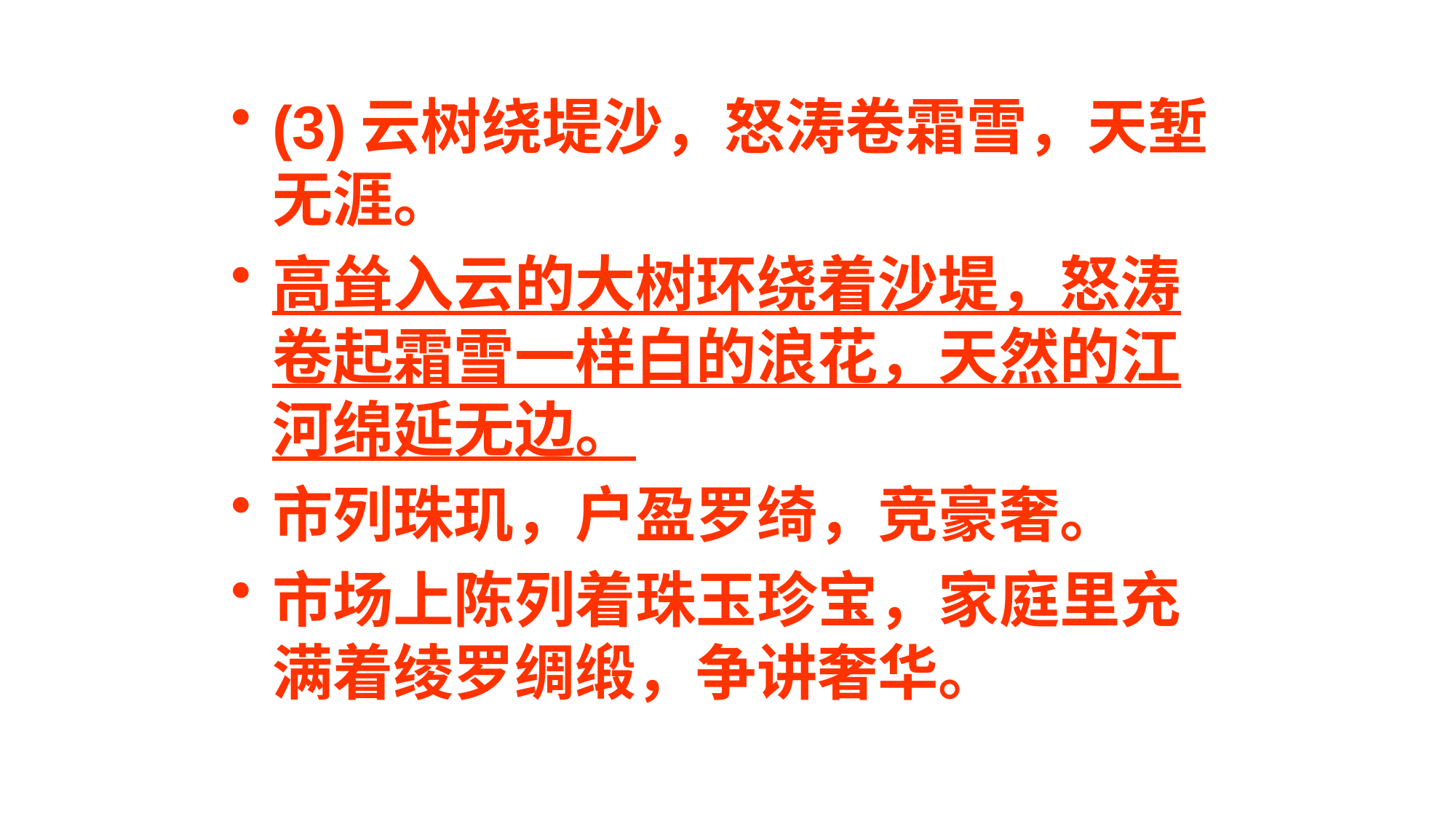

(3)云树绕堤沙，怒涛卷霜雪，天堑无涯。
高耸入云的大树环绕着沙堤，怒涛卷起霜雪一样白的浪花，天然的江河绵延无边。
市列珠玑，户盈罗绮，竞豪奢。
市场上陈列着珠玉珍宝，家庭里充满着绫罗绸缎，争讲奢华。